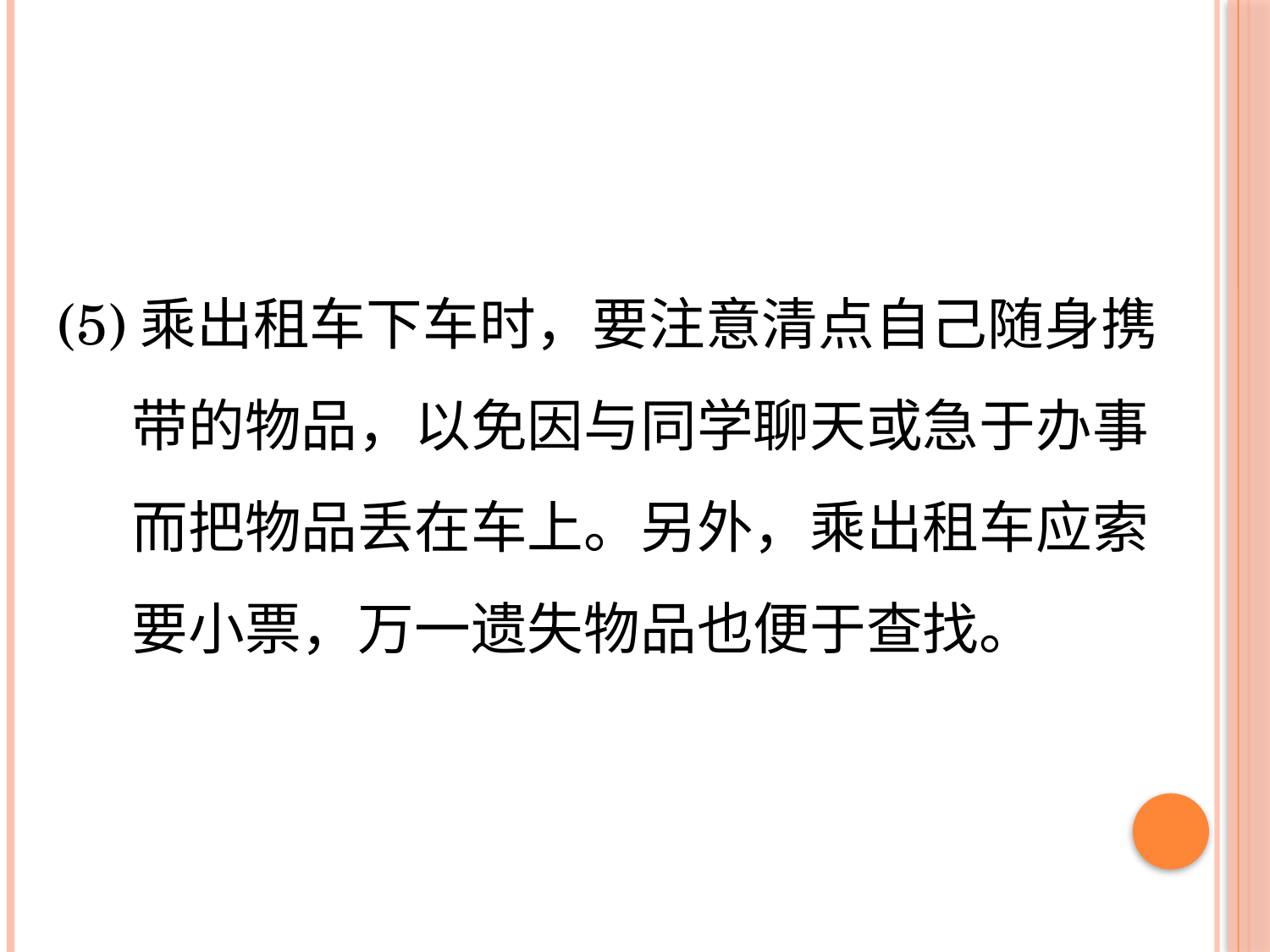

(5)乘出租车下车时，要注意清点自己随身携带的物品，以免因与同学聊天或急于办事而把物品丢在车上。另外，乘出租车应索要小票，万一遗失物品也便于查找。